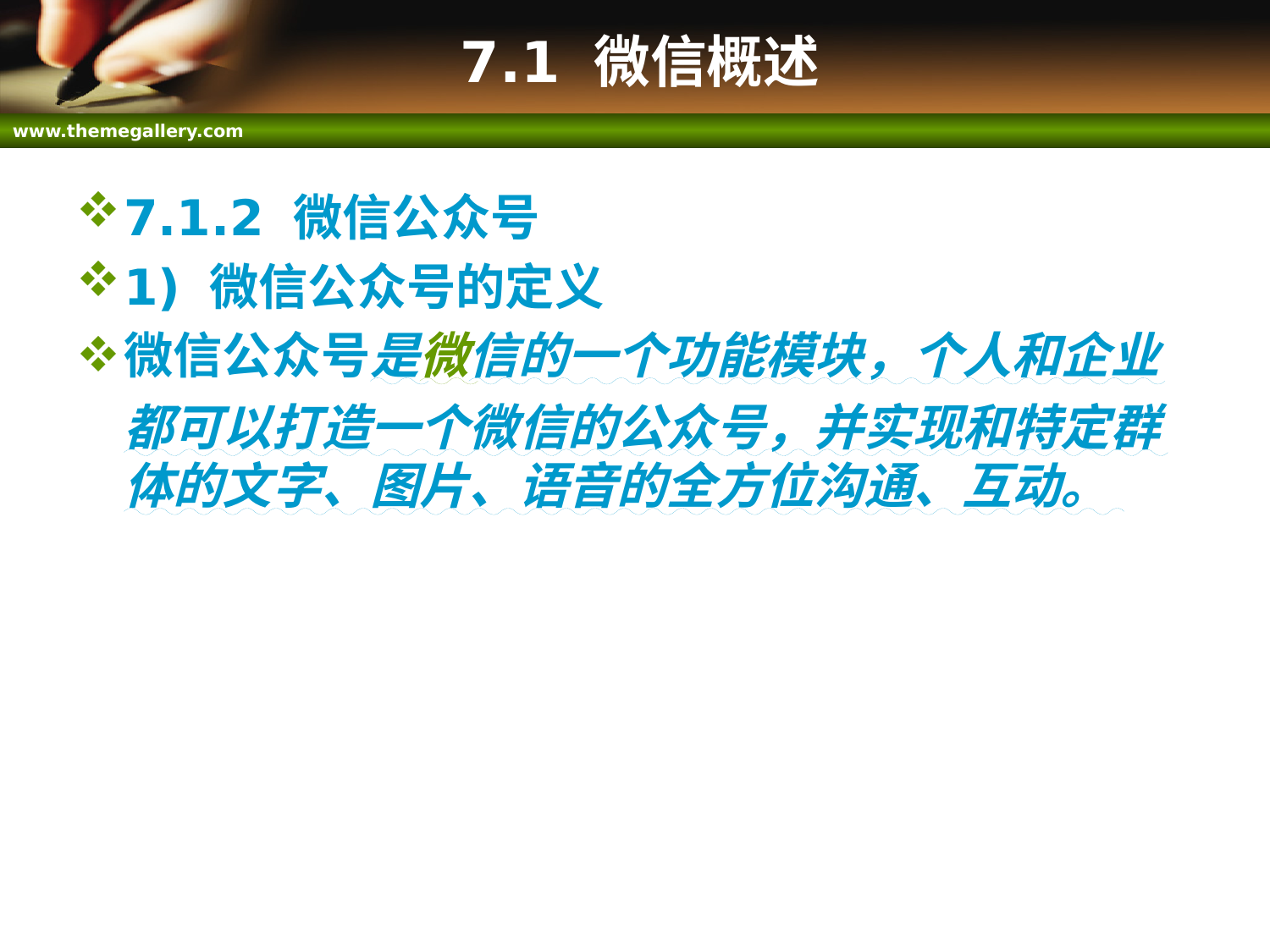

# 7.1 微信概述
7.1.2 微信公众号
1) 微信公众号的定义
微信公众号是微信的一个功能模块，个人和企业都可以打造一个微信的公众号，并实现和特定群体的文字、图片、语音的全方位沟通、互动。